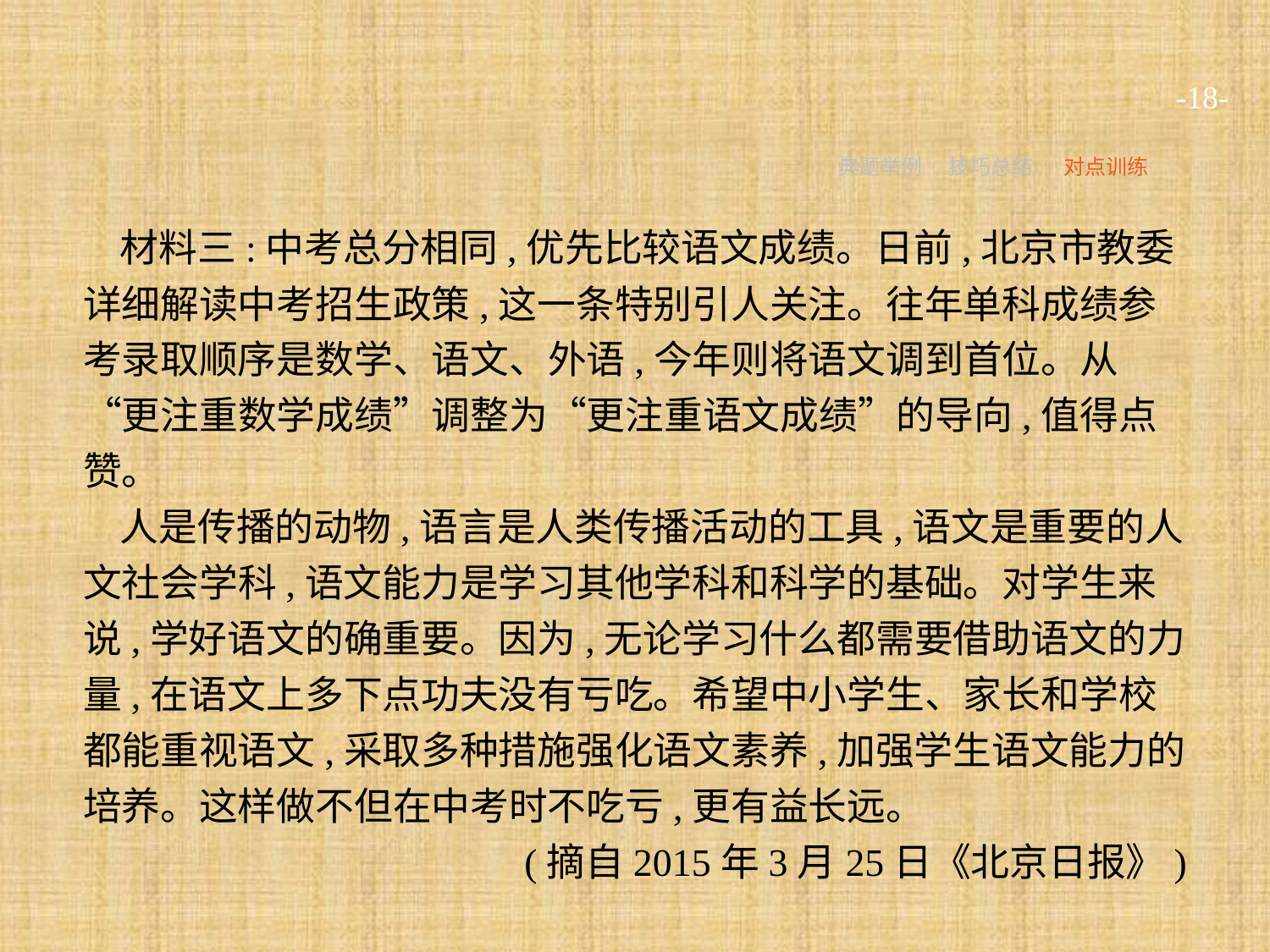

-18-
典题举例
技巧总结
对点训练
材料三:中考总分相同,优先比较语文成绩。日前,北京市教委详细解读中考招生政策,这一条特别引人关注。往年单科成绩参考录取顺序是数学、语文、外语,今年则将语文调到首位。从“更注重数学成绩”调整为“更注重语文成绩”的导向,值得点赞。
人是传播的动物,语言是人类传播活动的工具,语文是重要的人文社会学科,语文能力是学习其他学科和科学的基础。对学生来说,学好语文的确重要。因为,无论学习什么都需要借助语文的力量,在语文上多下点功夫没有亏吃。希望中小学生、家长和学校都能重视语文,采取多种措施强化语文素养,加强学生语文能力的培养。这样做不但在中考时不吃亏,更有益长远。
(摘自2015年3月25日《北京日报》)